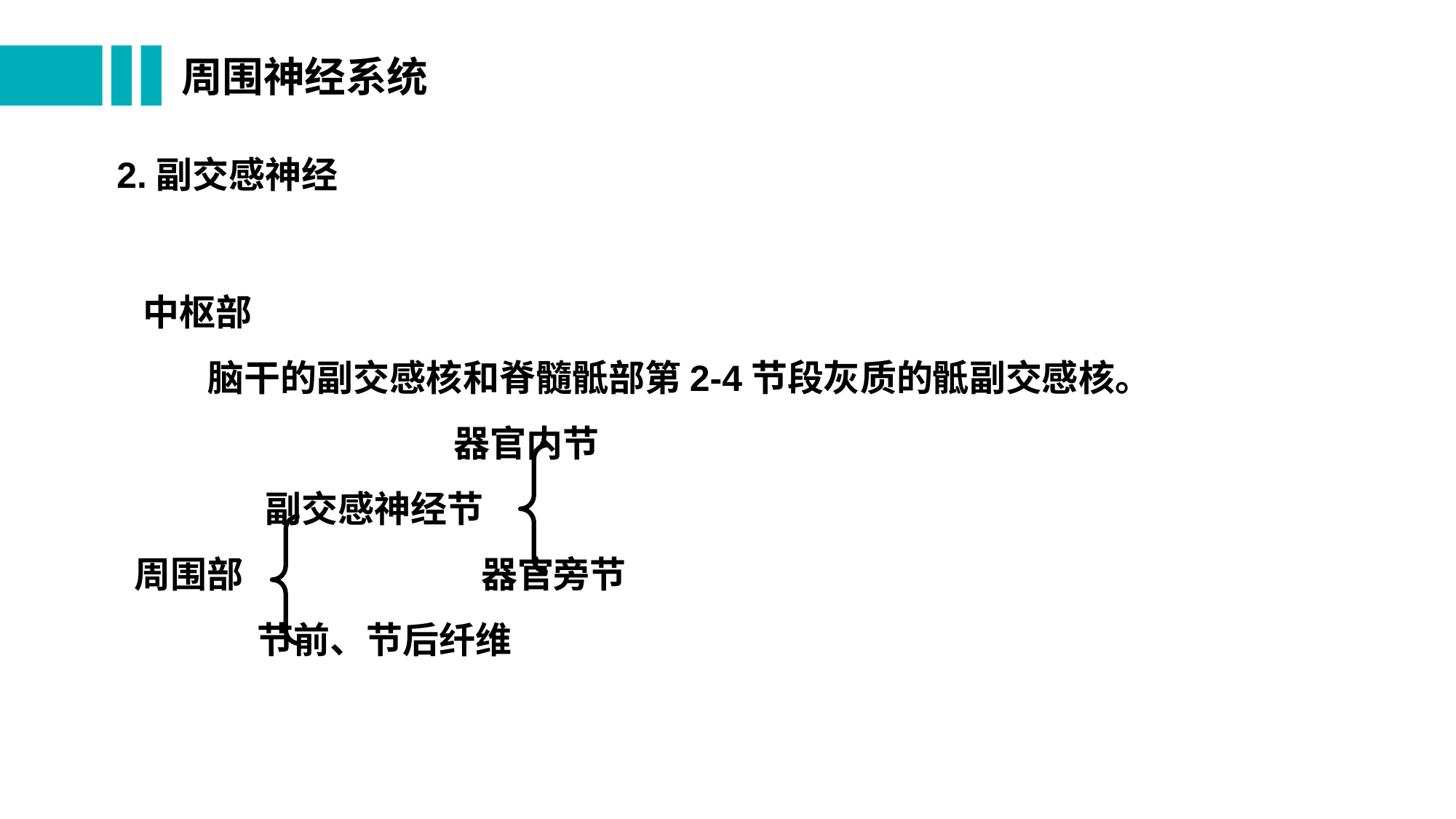

# 周围神经系统

2.副交感神经
 中枢部
          脑干的副交感核和脊髓骶部第2-4节段灰质的骶副交感核。
                                        器官内节
                 副交感神经节
 周围部                             器官旁节
                节前、节后纤维